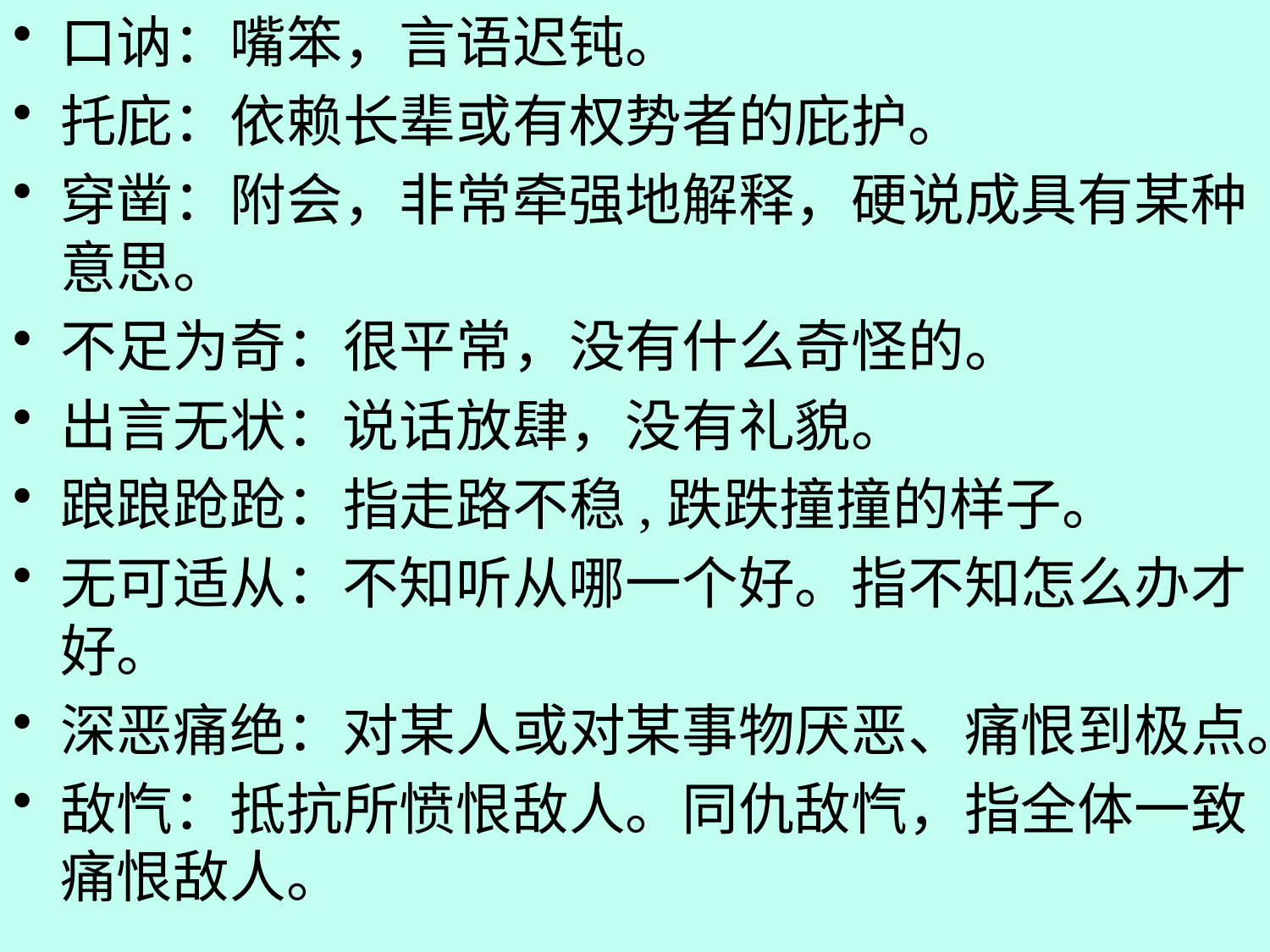

口讷：嘴笨，言语迟钝。
托庇：依赖长辈或有权势者的庇护。
穿凿：附会，非常牵强地解释，硬说成具有某种意思。
不足为奇：很平常，没有什么奇怪的。
出言无状：说话放肆，没有礼貌。
踉踉跄跄：指走路不稳,跌跌撞撞的样子。
无可适从：不知听从哪一个好。指不知怎么办才好。
深恶痛绝：对某人或对某事物厌恶、痛恨到极点。
敌忾：抵抗所愤恨敌人。同仇敌忾，指全体一致痛恨敌人。